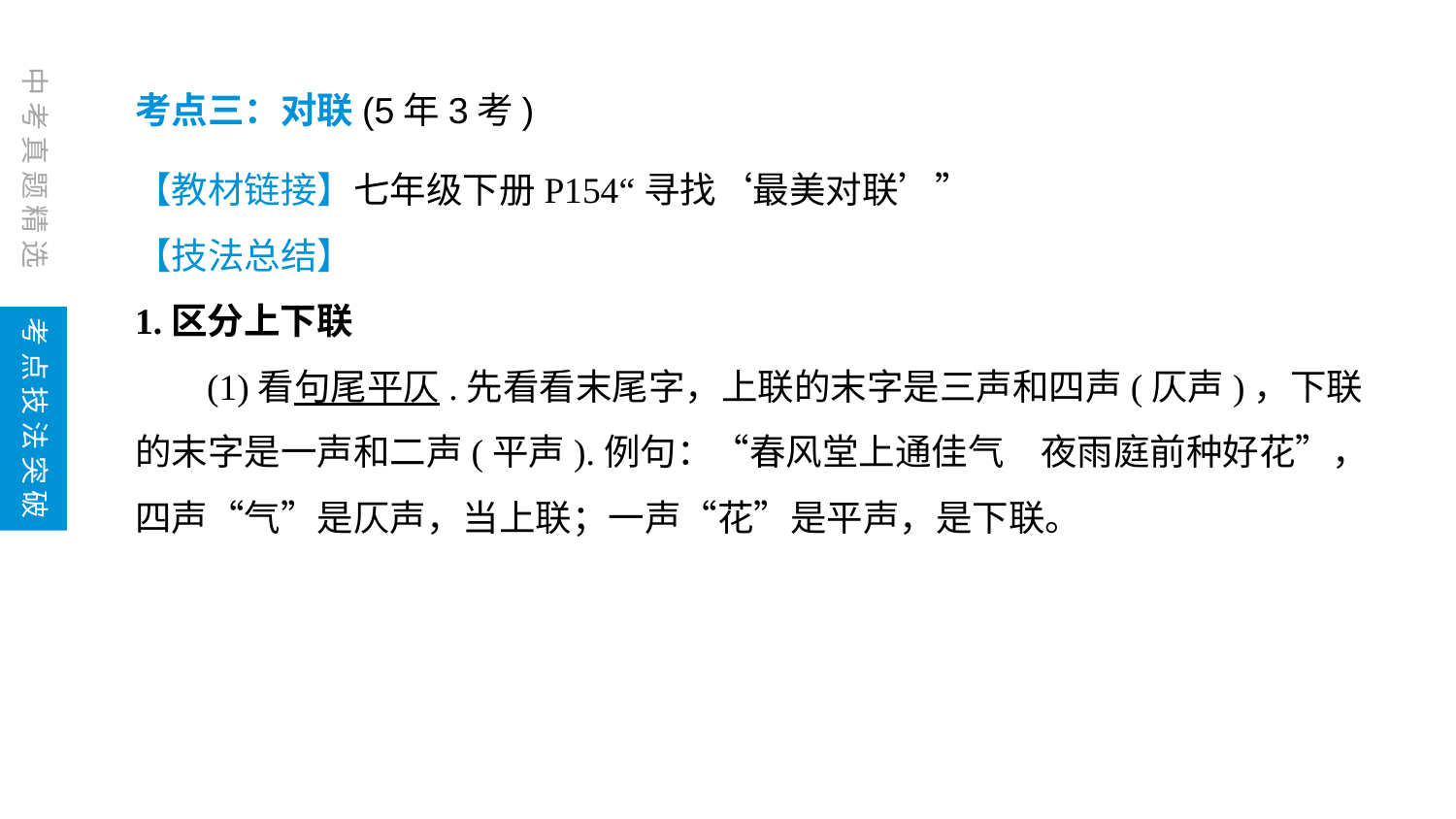

考点三：对联(5年3考)
【教材链接】七年级下册P154“寻找‘最美对联’”
【技法总结】
1.区分上下联
(1)看句尾平仄.先看看末尾字，上联的末字是三声和四声(仄声)，下联的末字是一声和二声(平声).例句：“春风堂上通佳气　夜雨庭前种好花”，四声“气”是仄声，当上联；一声“花”是平声，是下联。